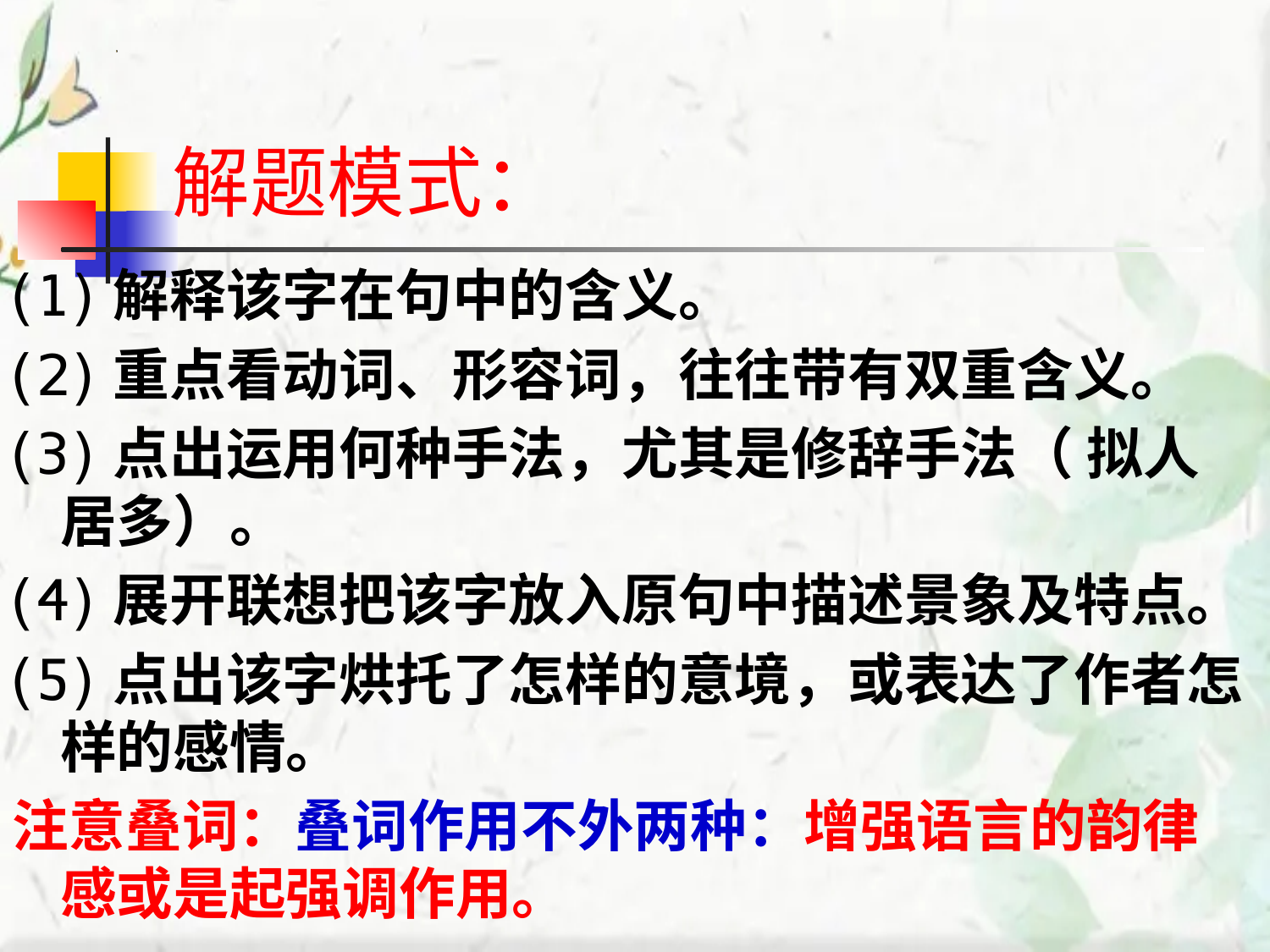

# 解题模式：
(1)解释该字在句中的含义。
(2)重点看动词、形容词，往往带有双重含义。
(3)点出运用何种手法，尤其是修辞手法（ 拟人  居多）。
(4)展开联想把该字放入原句中描述景象及特点。
(5)点出该字烘托了怎样的意境，或表达了作者怎样的感情。
注意叠词：叠词作用不外两种：增强语言的韵律感或是起强调作用。